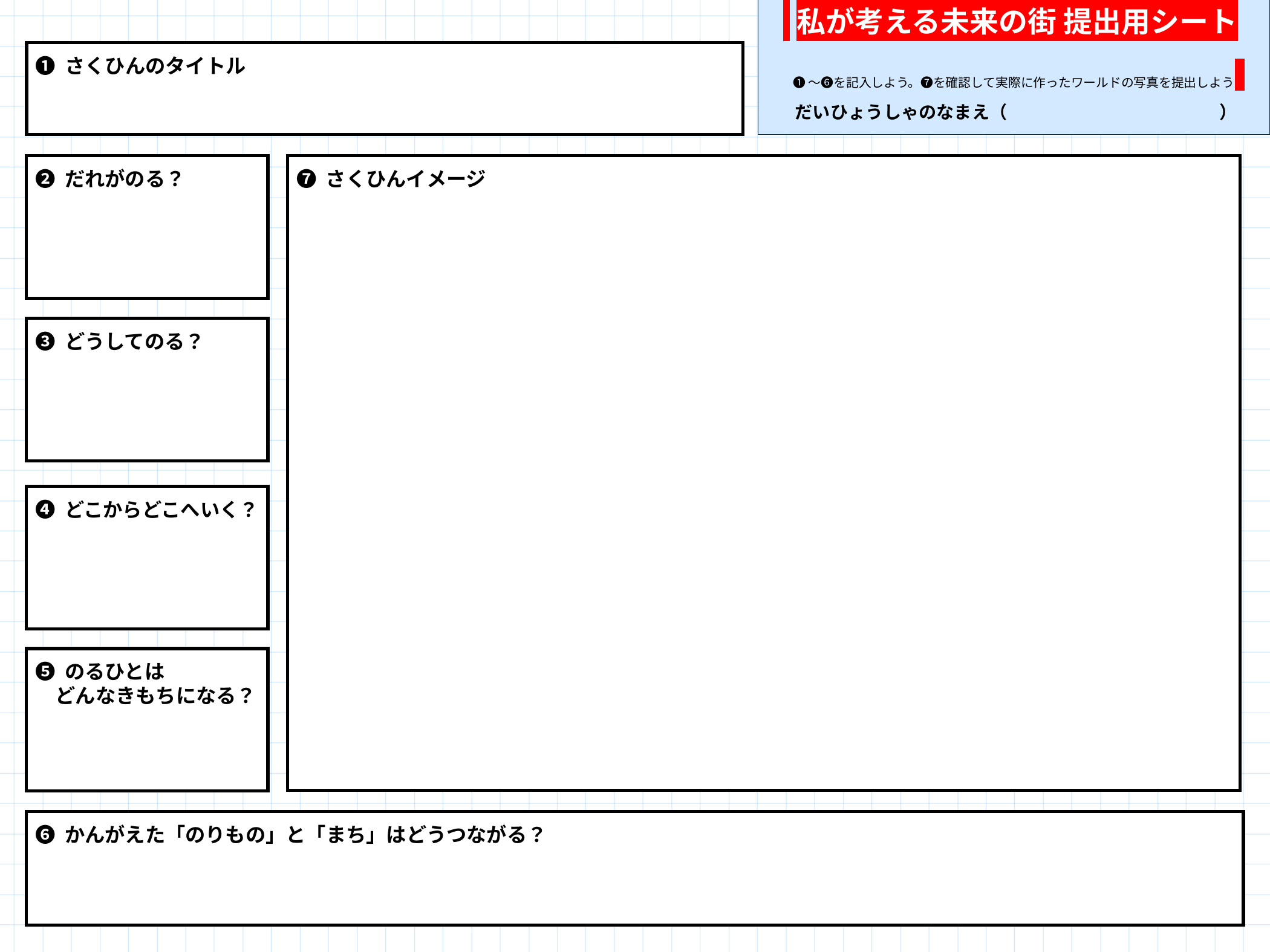

私が考える未来の街 提出用シート-
❶ さくひんのタイトル

❶〜❻を記入しよう。❼を確認して実際に作ったワールドの写真を提出しよう
だいひょうしゃのなまえ（　　　　　　　　　　　　）
❷ だれがのる？

❼ さくひんイメージ

❸ どうしてのる？

❹ どこからどこへいく？

❺ のるひとは
　どんなきもちになる？

❻ かんがえた「のりもの」と「まち」はどうつながる？